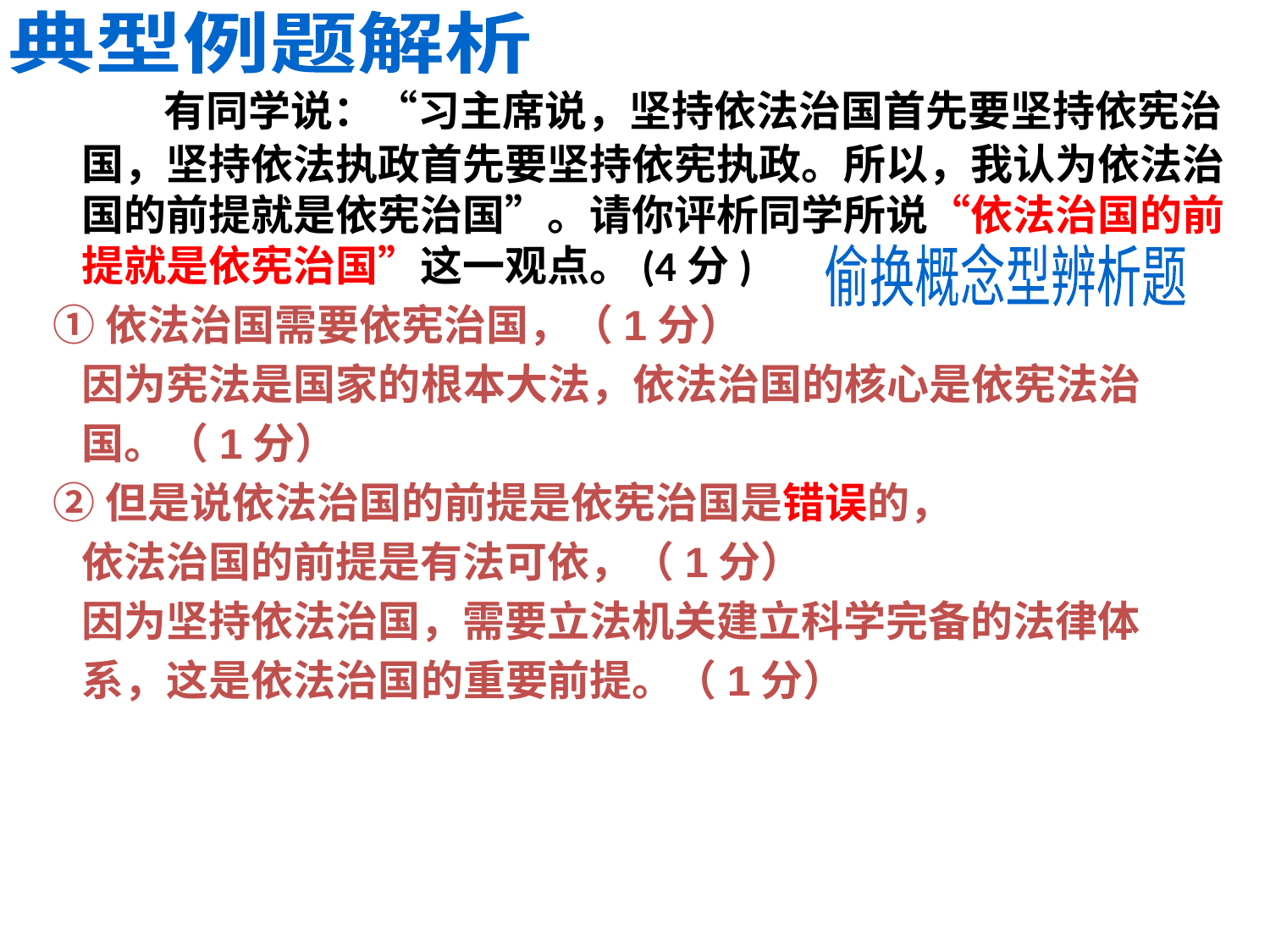

典型例题解析
         有同学说：“习主席说，坚持依法治国首先要坚持依宪治国，坚持依法执政首先要坚持依宪执政。所以，我认为依法治国的前提就是依宪治国”。请你评析同学所说“依法治国的前提就是依宪治国”这一观点。(4分)
  ①依法治国需要依宪治国，（1分）
    因为宪法是国家的根本大法，依法治国的核心是依宪法治
    国。（1分）
  ②但是说依法治国的前提是依宪治国是错误的，
    依法治国的前提是有法可依，（1分）
    因为坚持依法治国，需要立法机关建立科学完备的法律体
    系，这是依法治国的重要前提。（1分）
偷换概念型辨析题